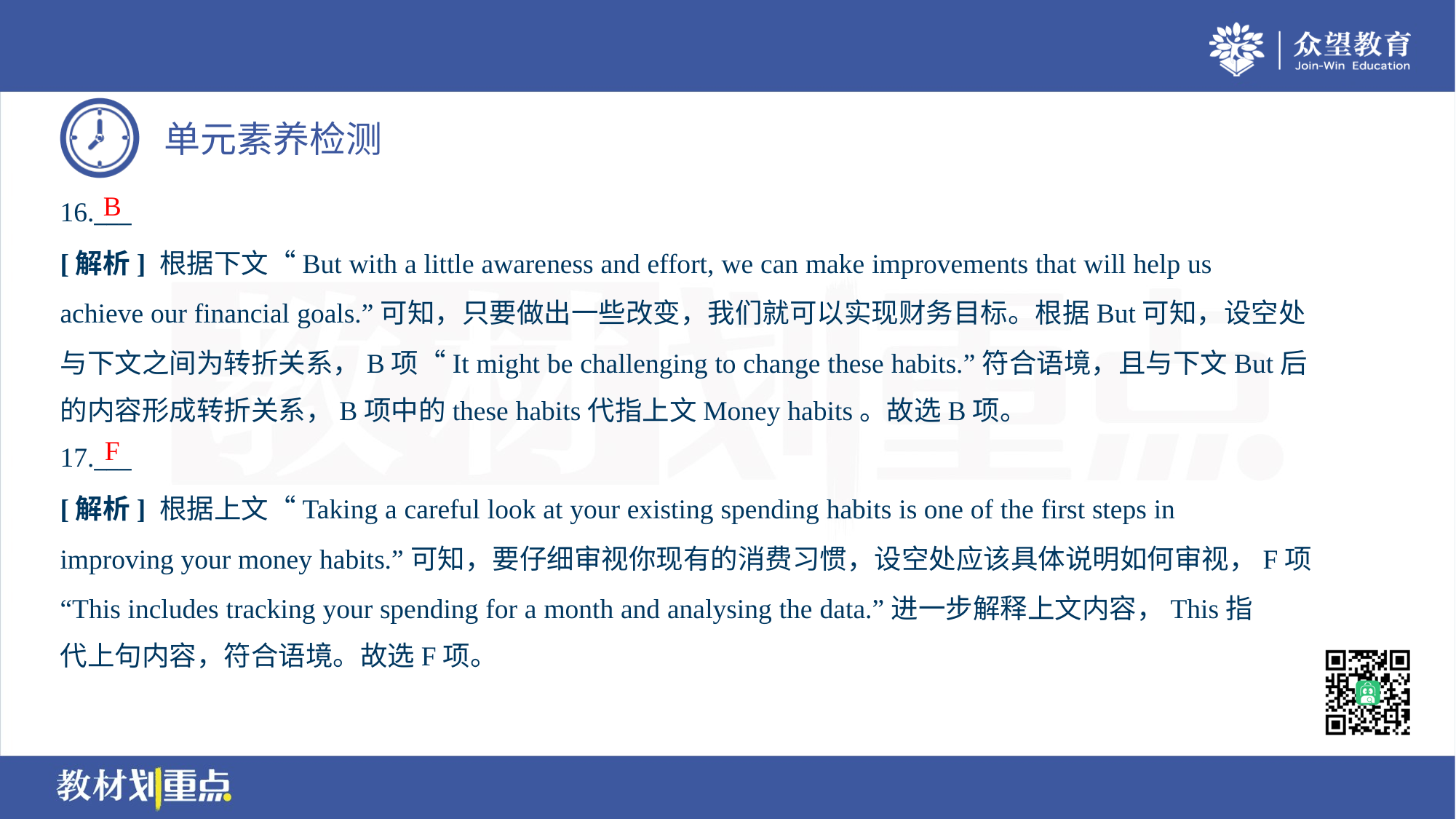

B
16.___
[解析] 根据下文“But with a little awareness and effort, we can make improvements that will help us
achieve our financial goals.”可知，只要做出一些改变，我们就可以实现财务目标。根据But可知，设空处
与下文之间为转折关系，B项“It might be challenging to change these habits.”符合语境，且与下文But后
的内容形成转折关系，B项中的these habits代指上文Money habits。故选B项。
F
17.___
[解析] 根据上文“Taking a careful look at your existing spending habits is one of the first steps in
improving your money habits.”可知，要仔细审视你现有的消费习惯，设空处应该具体说明如何审视，F项
“This includes tracking your spending for a month and analysing the data.”进一步解释上文内容，This指
代上句内容，符合语境。故选F项。